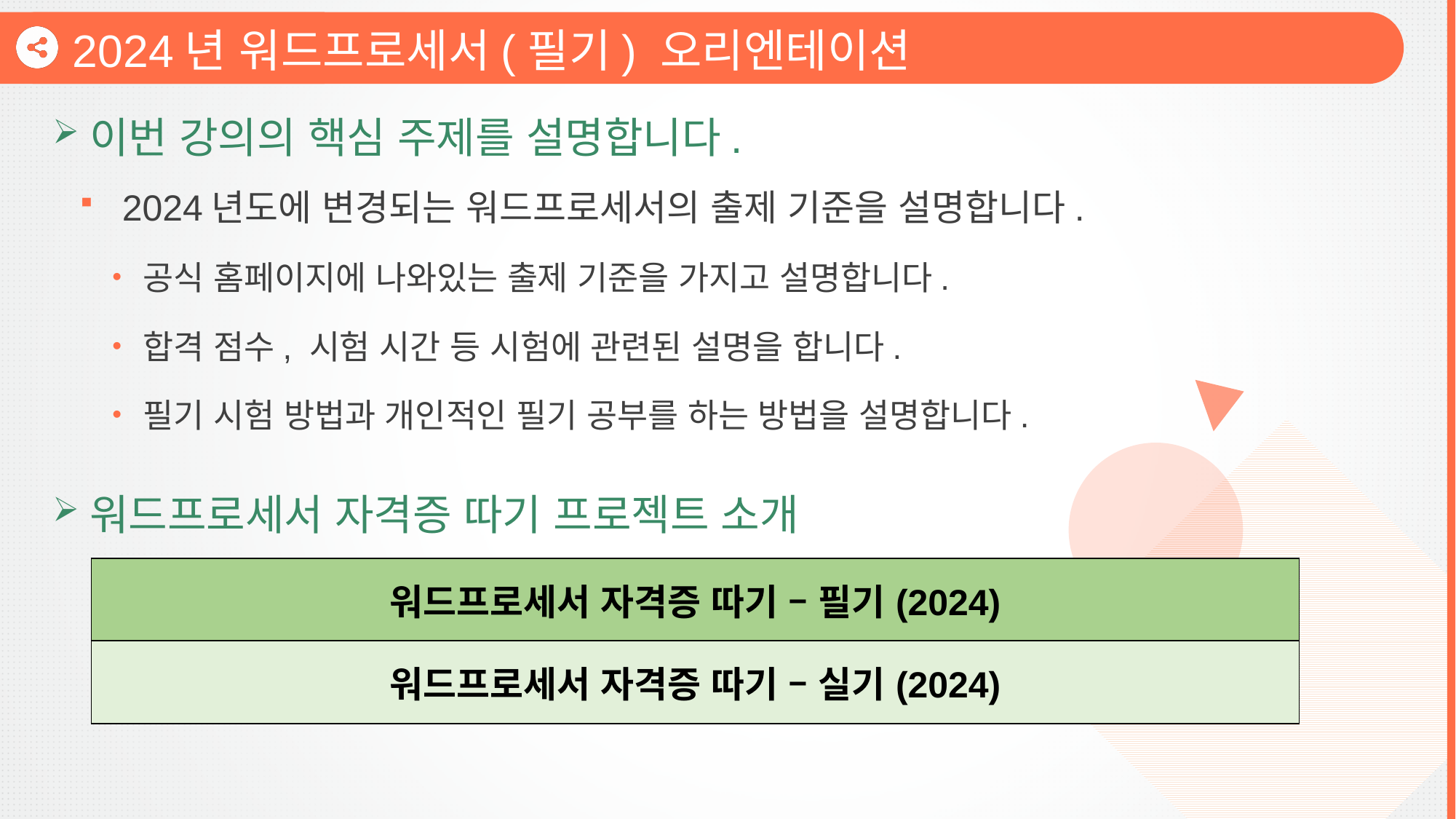

2024년 워드프로세서(필기) 오리엔테이션
이번 강의의 핵심 주제를 설명합니다.
2024년도에 변경되는 워드프로세서의 출제 기준을 설명합니다.
공식 홈페이지에 나와있는 출제 기준을 가지고 설명합니다.
합격 점수, 시험 시간 등 시험에 관련된 설명을 합니다.
필기 시험 방법과 개인적인 필기 공부를 하는 방법을 설명합니다.
워드프로세서 자격증 따기 프로젝트 소개
| 워드프로세서 자격증 따기 – 필기(2024) |
| --- |
| 워드프로세서 자격증 따기 – 실기(2024) |